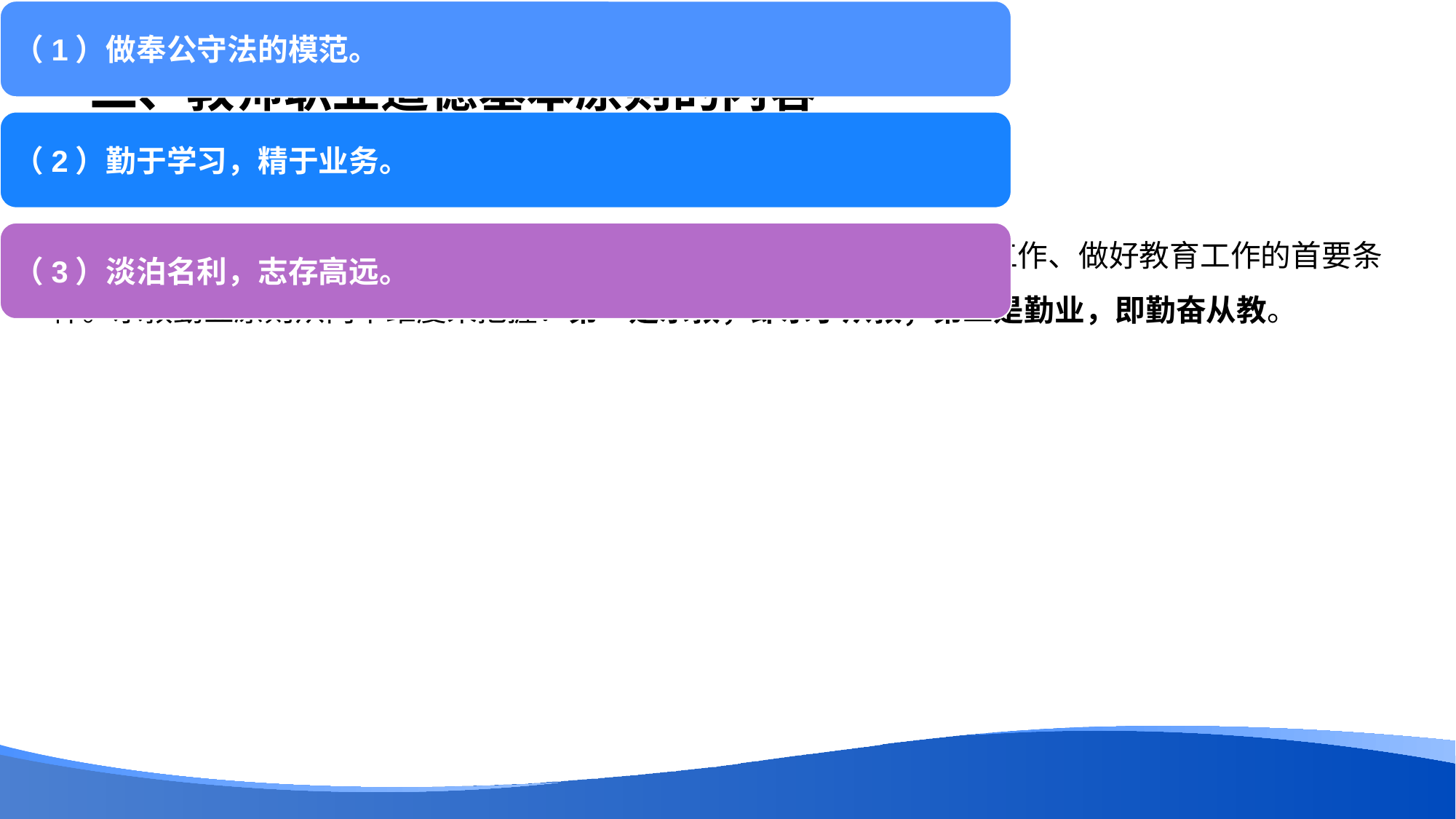

# 二、教师职业道德基本原则的内容
（二）乐教勤业原则
乐教勤业原则是教师职业道德基本原则的核心，也是教师胜任教育工作、做好教育工作的首要条件。乐教勤业原则从两个维度来把握：第一是乐教，即乐于从教；第二是勤业，即勤奋从教。
（1）做奉公守法的模范。
（2）勤于学习，精于业务。
（3）淡泊名利，志存高远。